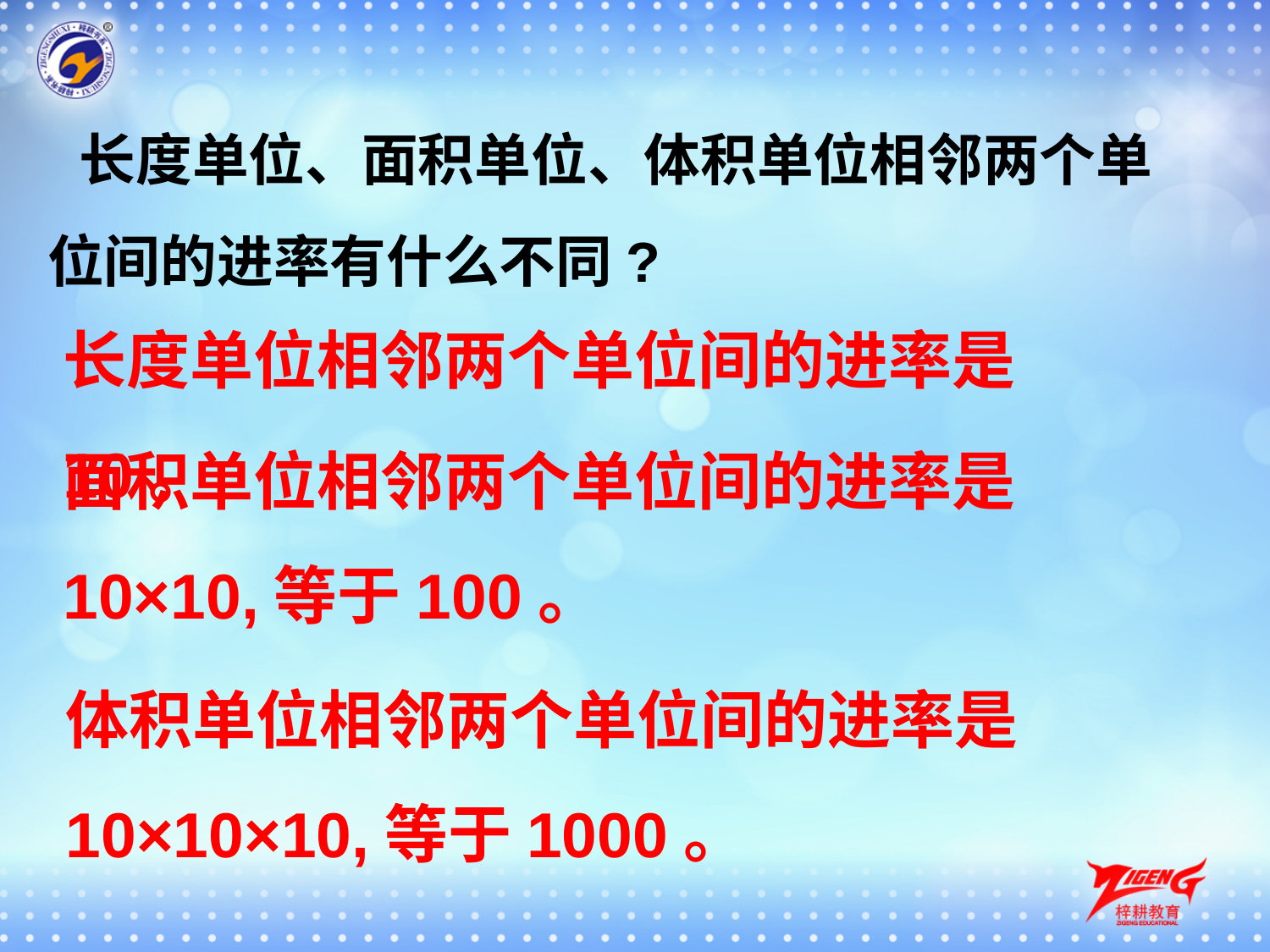

长度单位、面积单位、体积单位相邻两个单位间的进率有什么不同?
长度单位相邻两个单位间的进率是10。
面积单位相邻两个单位间的进率是10×10,等于100。
体积单位相邻两个单位间的进率是10×10×10,等于1000。